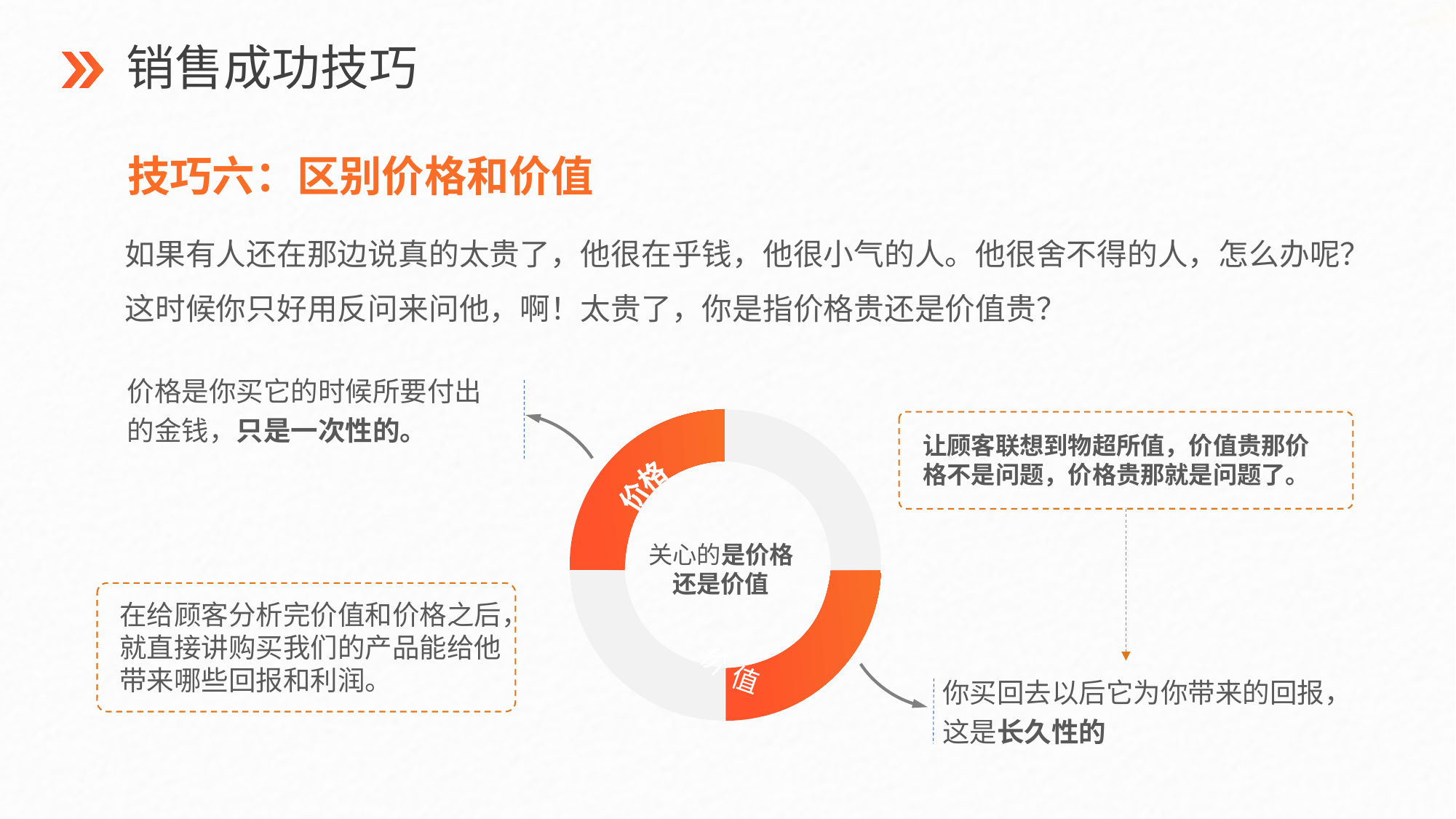

销售成功技巧

技巧六：区别价格和价值
如果有人还在那边说真的太贵了，他很在乎钱，他很小气的人。他很舍不得的人，怎么办呢？这时候你只好用反问来问他，啊！太贵了，你是指价格贵还是价值贵？
价格是你买它的时候所要付出的金钱，只是一次性的。

价格
价 值
关心的是价格
还是价值

让顾客联想到物超所值，价值贵那价格不是问题，价格贵那就是问题了。

在给顾客分析完价值和价格之后，就直接讲购买我们的产品能给他带来哪些回报和利润。

你买回去以后它为你带来的回报，这是长久性的